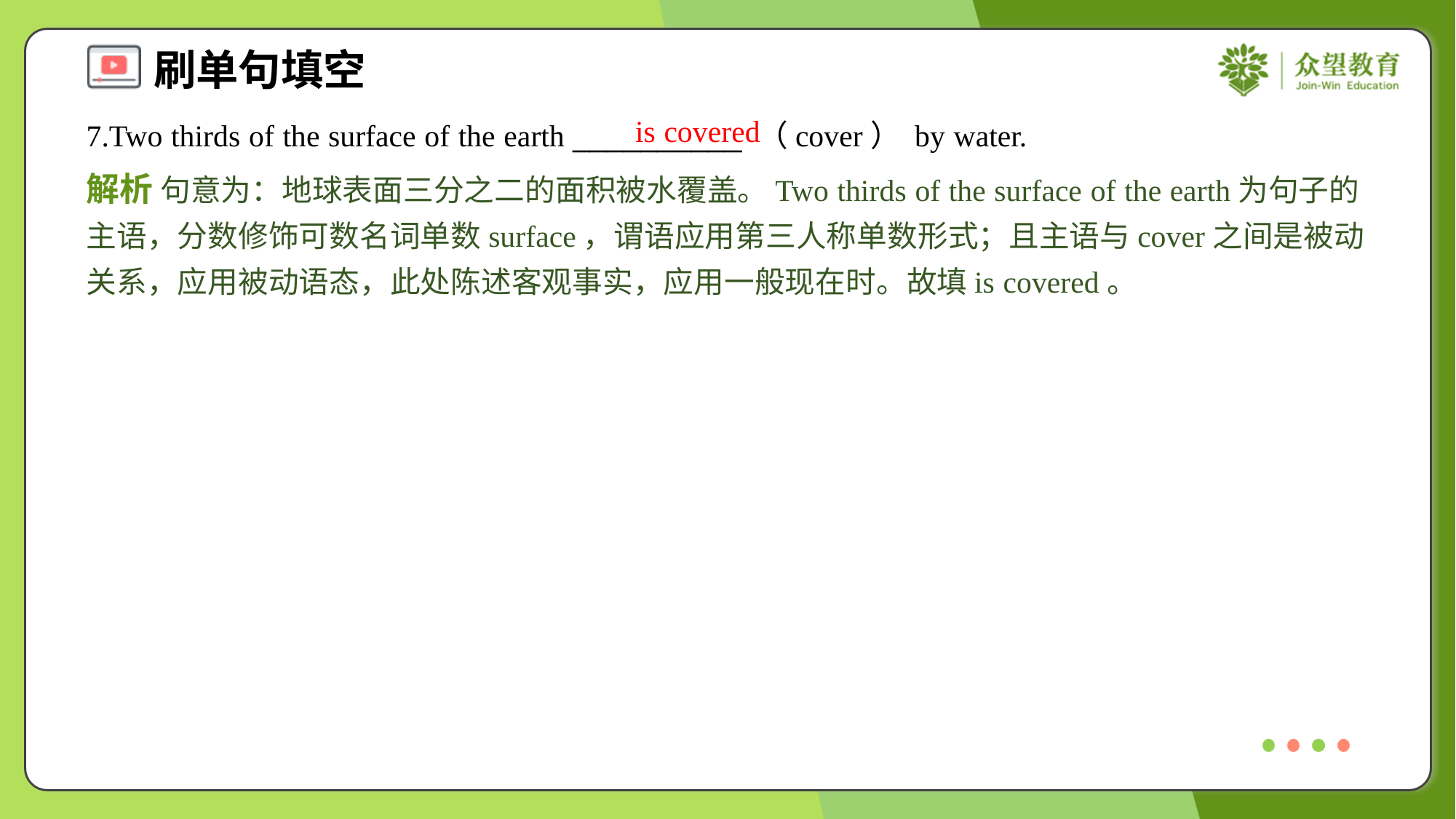

is covered
7.Two thirds of the surface of the earth __________ （cover） by water.
解析 句意为：地球表面三分之二的面积被水覆盖。Two thirds of the surface of the earth为句子的主语，分数修饰可数名词单数surface，谓语应用第三人称单数形式；且主语与cover之间是被动关系，应用被动语态，此处陈述客观事实，应用一般现在时。故填is covered。